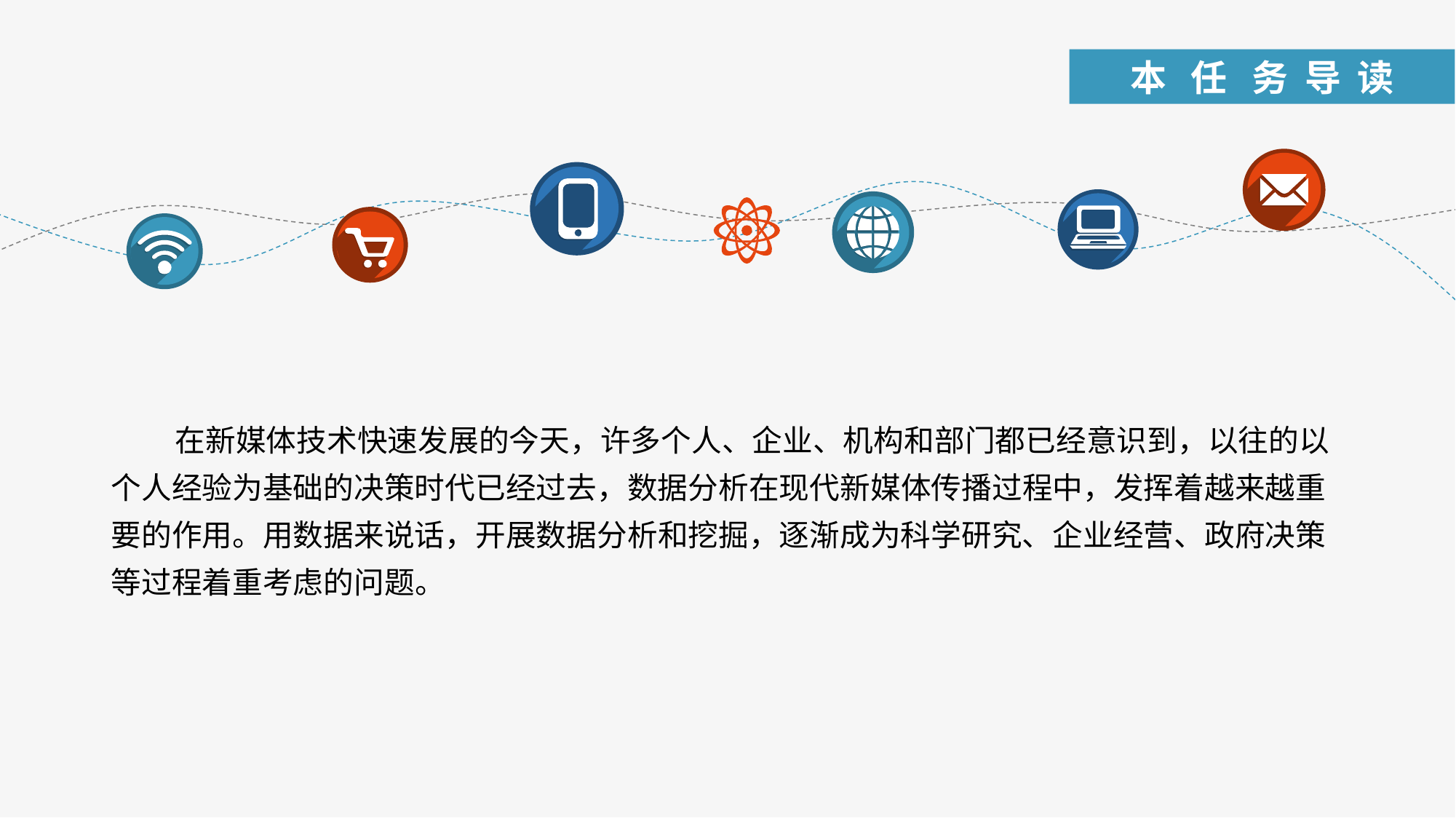

本   任   务  导  读

在新媒体技术快速发展的今天，许多个人、企业、机构和部门都已经意识到，以往的以个人经验为基础的决策时代已经过去，数据分析在现代新媒体传播过程中，发挥着越来越重要的作用。用数据来说话，开展数据分析和挖掘，逐渐成为科学研究、企业经营、政府决策等过程着重考虑的问题。